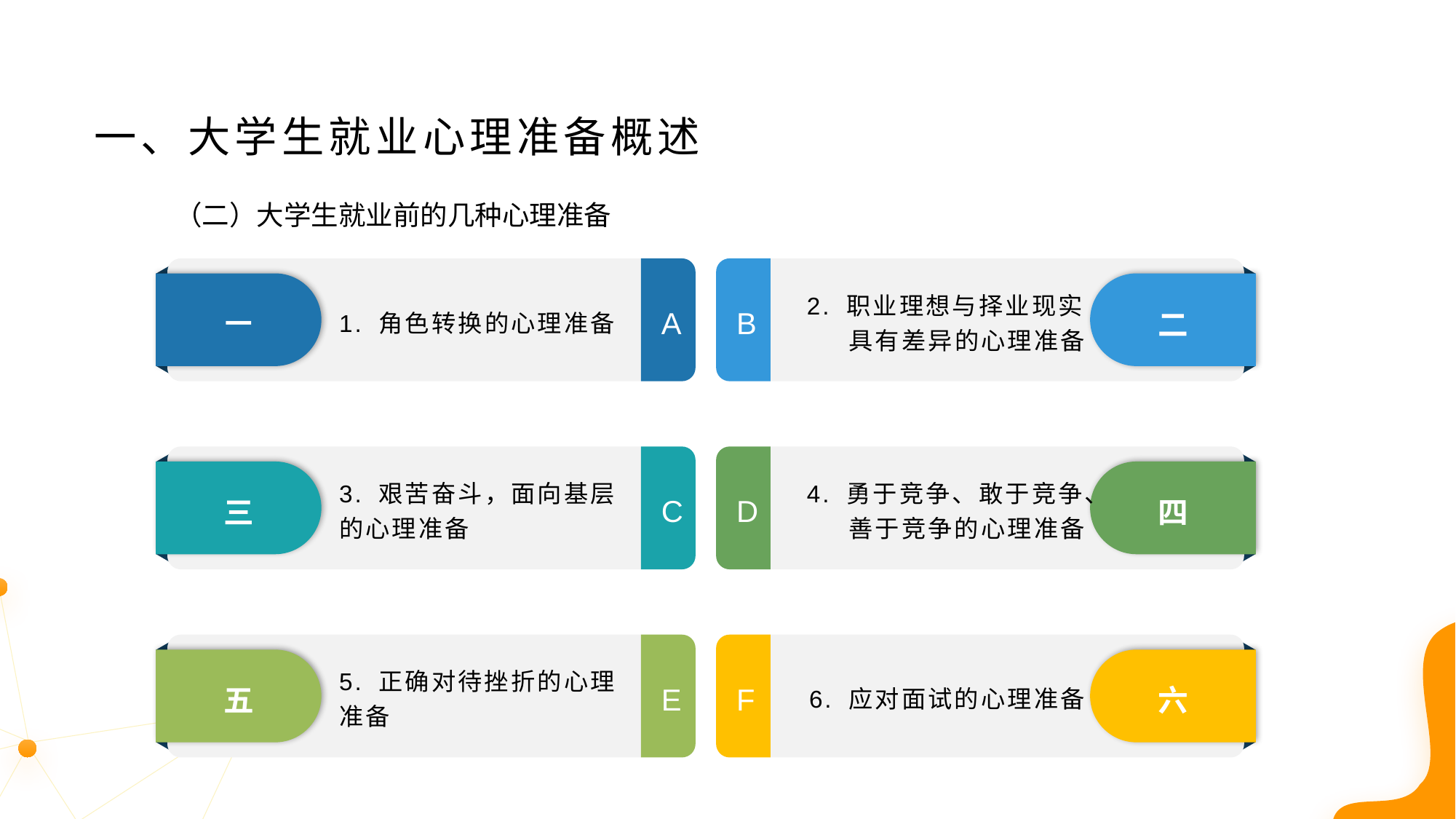

一、大学生就业心理准备概述
（二）大学生就业前的几种心理准备

1. 角色转换的心理准备
2. 职业理想与择业现实具有差异的心理准备
一
二
A
B

3. 艰苦奋斗，面向基层的心理准备
4. 勇于竞争、敢于竞争、善于竞争的心理准备

三
四
C
D

5. 正确对待挫折的心理
准备
6. 应对面试的心理准备

五
六
E
F